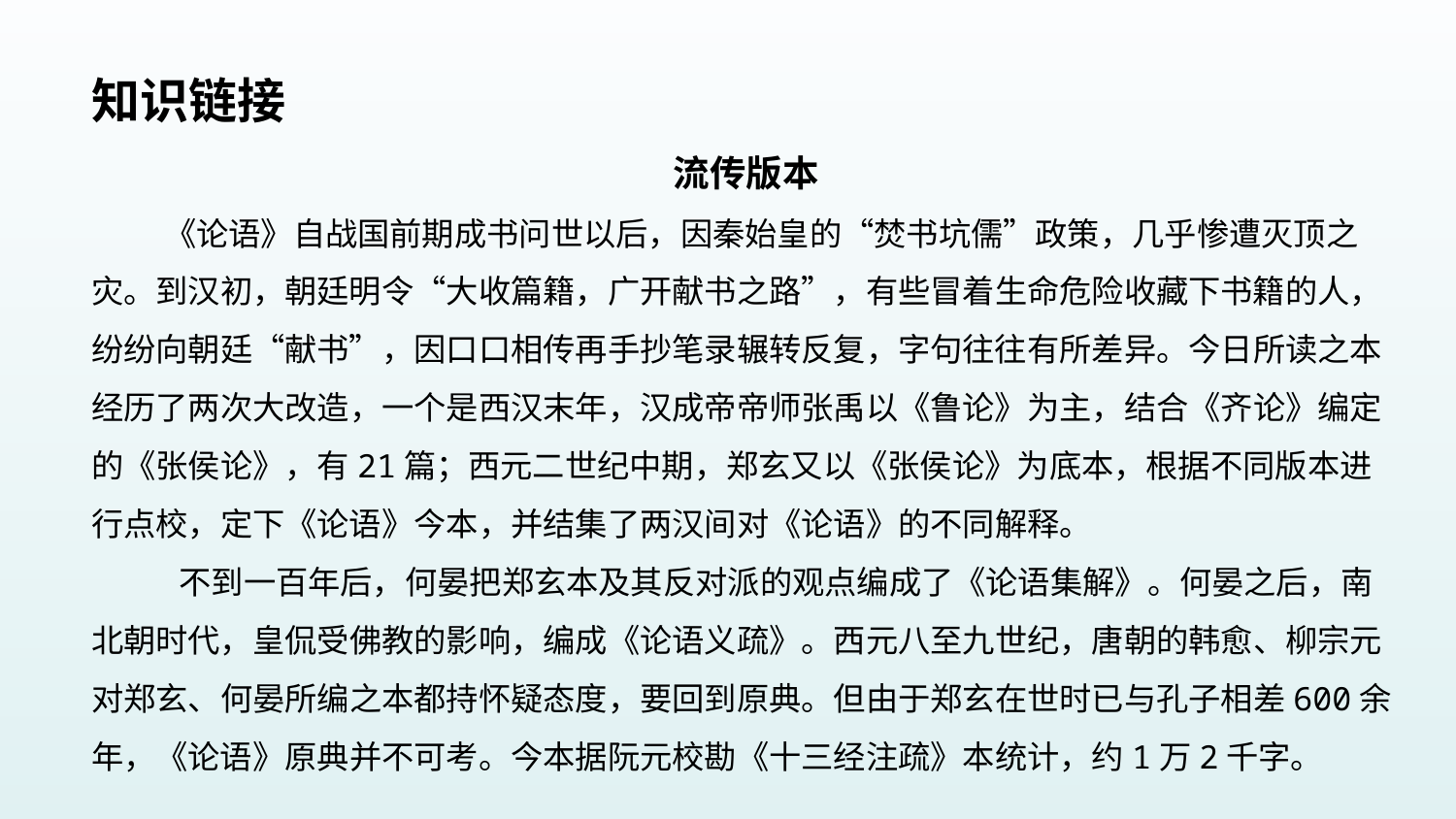

知识链接
流传版本
《论语》自战国前期成书问世以后，因秦始皇的“焚书坑儒”政策，几乎惨遭灭顶之灾。到汉初，朝廷明令“大收篇籍，广开献书之路”，有些冒着生命危险收藏下书籍的人，纷纷向朝廷“献书”，因口口相传再手抄笔录辗转反复，字句往往有所差异。今日所读之本经历了两次大改造，一个是西汉末年，汉成帝帝师张禹以《鲁论》为主，结合《齐论》编定的《张侯论》，有21篇；西元二世纪中期，郑玄又以《张侯论》为底本，根据不同版本进行点校，定下《论语》今本，并结集了两汉间对《论语》的不同解释。
 不到一百年后，何晏把郑玄本及其反对派的观点编成了《论语集解》。何晏之后，南北朝时代，皇侃受佛教的影响，编成《论语义疏》。西元八至九世纪，唐朝的韩愈、柳宗元对郑玄、何晏所编之本都持怀疑态度，要回到原典。但由于郑玄在世时已与孔子相差600余年，《论语》原典并不可考。今本据阮元校勘《十三经注疏》本统计，约1万2千字。